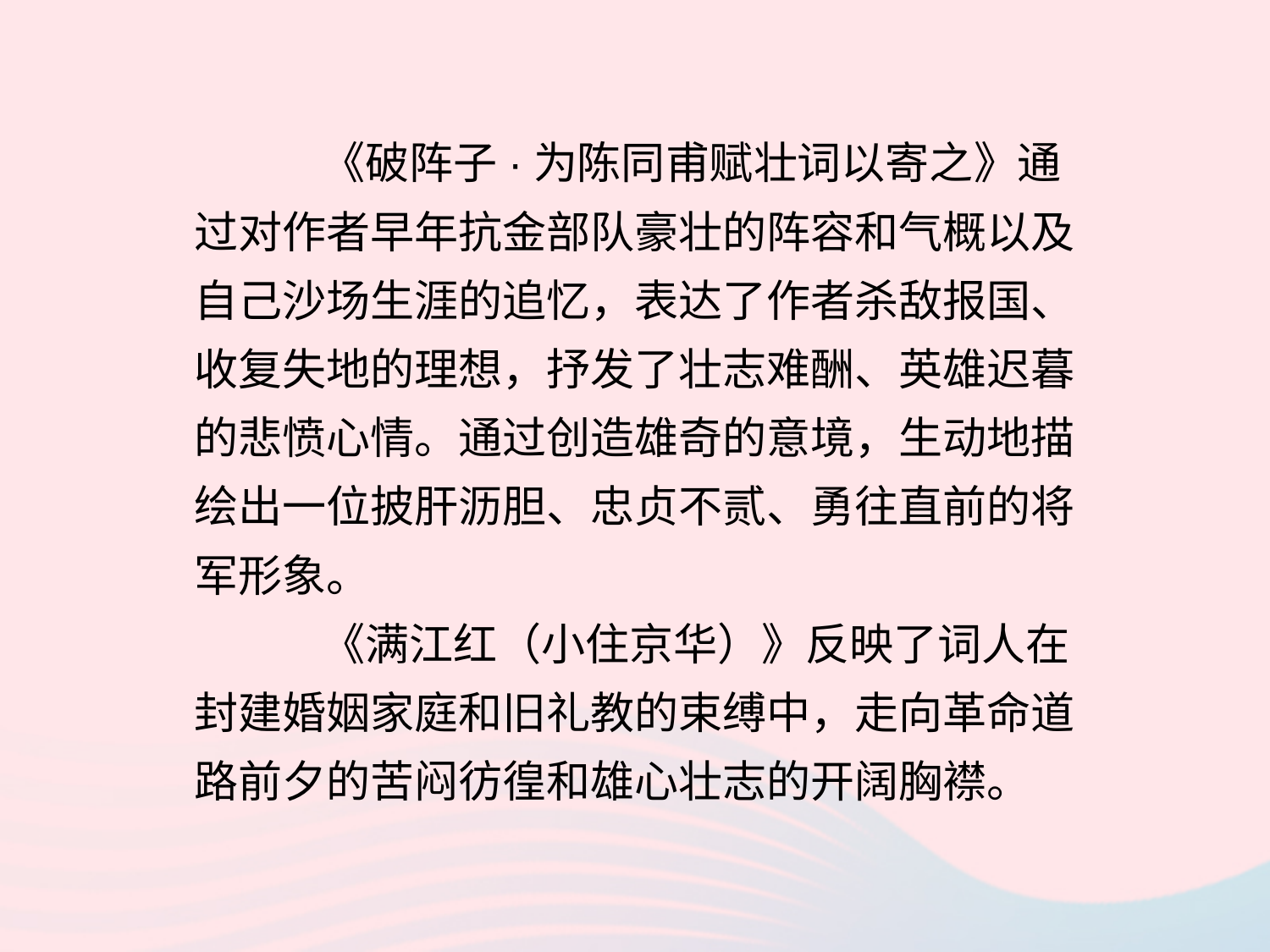

《破阵子·为陈同甫赋壮词以寄之》通过对作者早年抗金部队豪壮的阵容和气概以及自己沙场生涯的追忆，表达了作者杀敌报国、收复失地的理想，抒发了壮志难酬、英雄迟暮的悲愤心情。通过创造雄奇的意境，生动地描绘出一位披肝沥胆、忠贞不贰、勇往直前的将军形象。
	《满江红（小住京华）》反映了词人在封建婚姻家庭和旧礼教的束缚中，走向革命道路前夕的苦闷彷徨和雄心壮志的开阔胸襟。